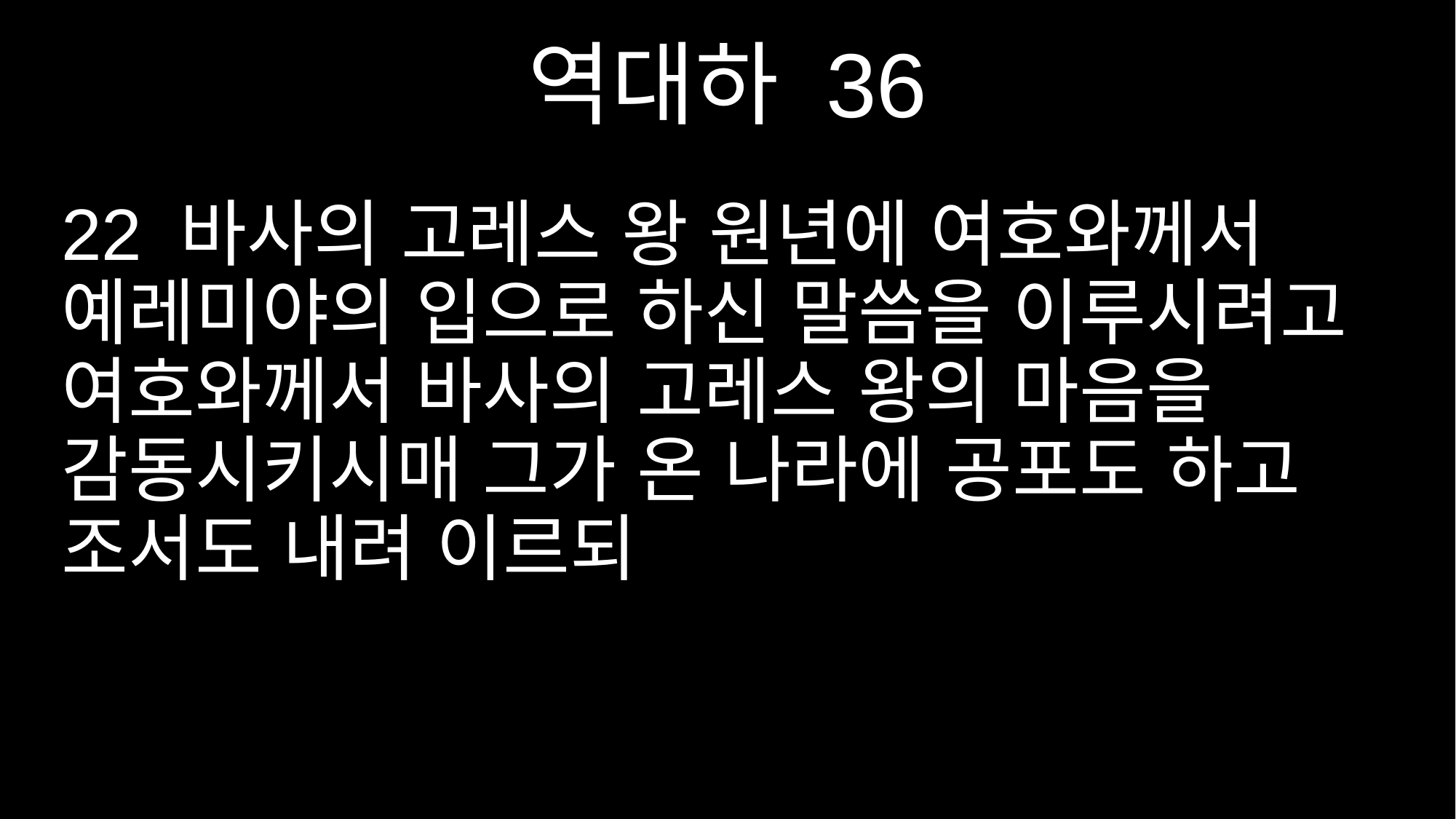

역대하 36
22 바사의 고레스 왕 원년에 여호와께서 예레미야의 입으로 하신 말씀을 이루시려고 여호와께서 바사의 고레스 왕의 마음을 감동시키시매 그가 온 나라에 공포도 하고 조서도 내려 이르되